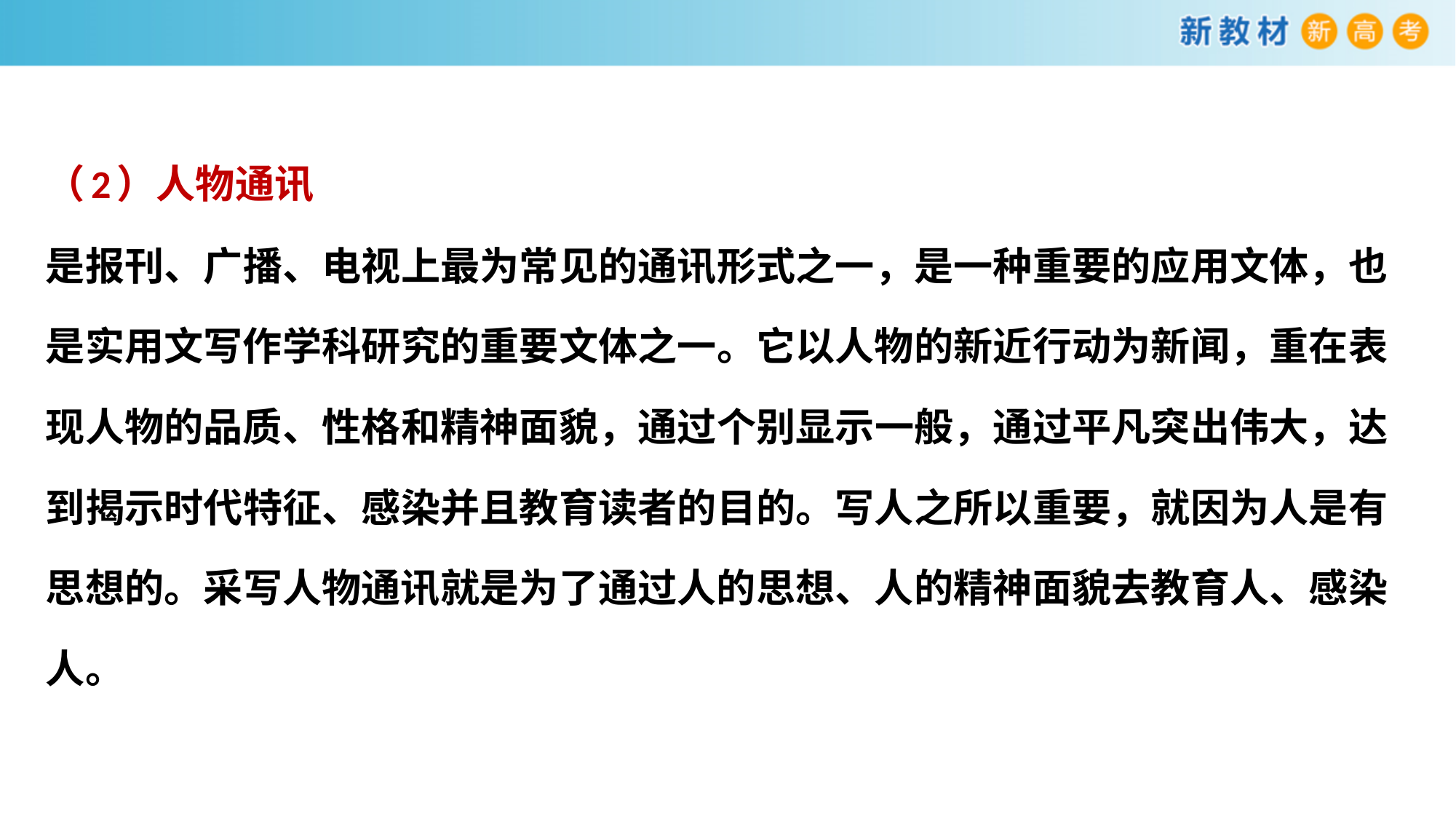

（2）人物通讯
是报刊、广播、电视上最为常见的通讯形式之一，是一种重要的应用文体，也是实用文写作学科研究的重要文体之一。它以人物的新近行动为新闻，重在表现人物的品质、性格和精神面貌，通过个别显示一般，通过平凡突出伟大，达到揭示时代特征、感染并且教育读者的目的。写人之所以重要，就因为人是有思想的。采写人物通讯就是为了通过人的思想、人的精神面貌去教育人、感染人。